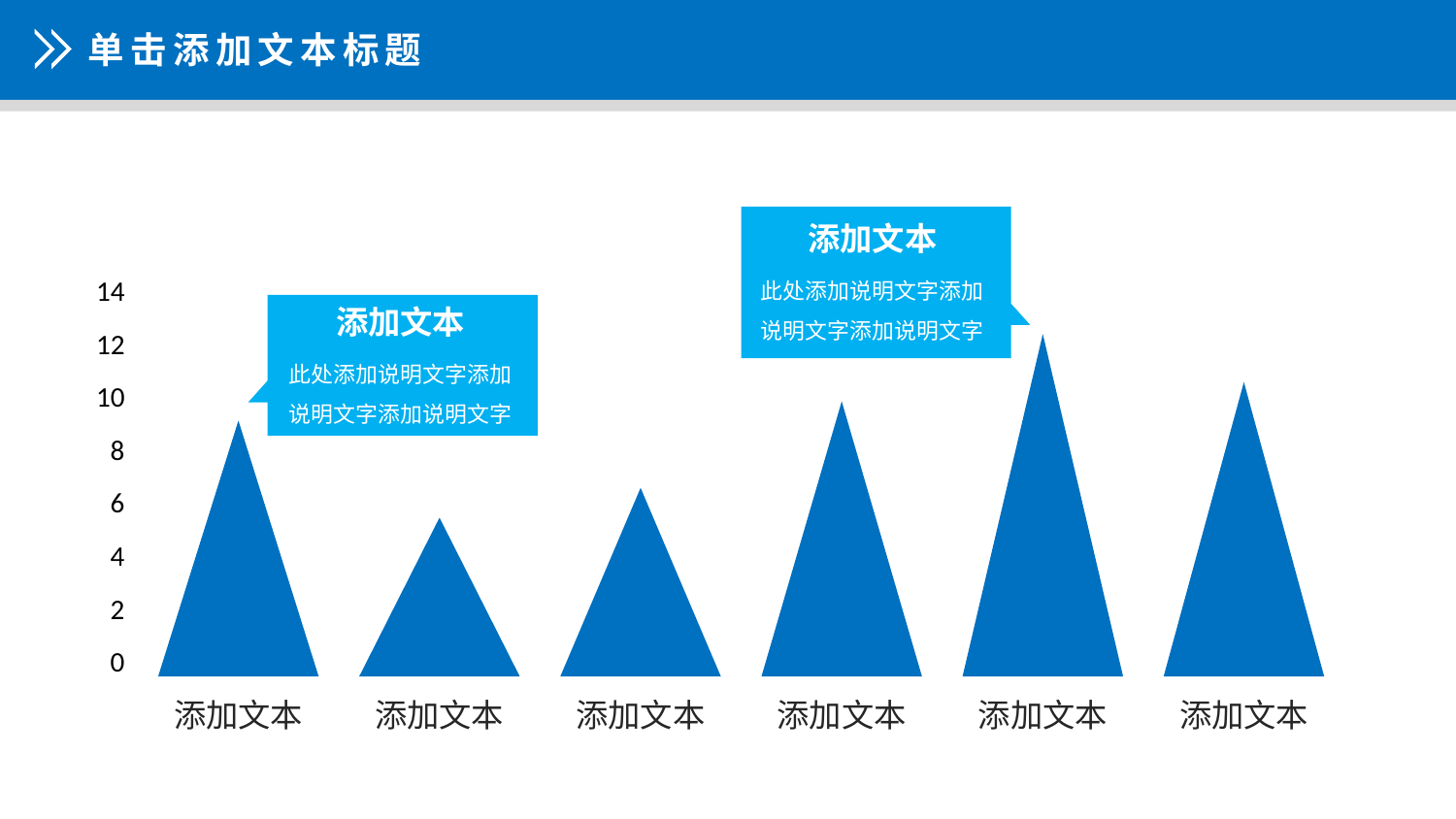

单击添加文本标题

添加文本
此处添加说明文字添加说明文字添加说明文字
14
12
10
8
6
4
2
0

添加文本
此处添加说明文字添加说明文字添加说明文字

添加文本
添加文本
添加文本
添加文本
添加文本
添加文本